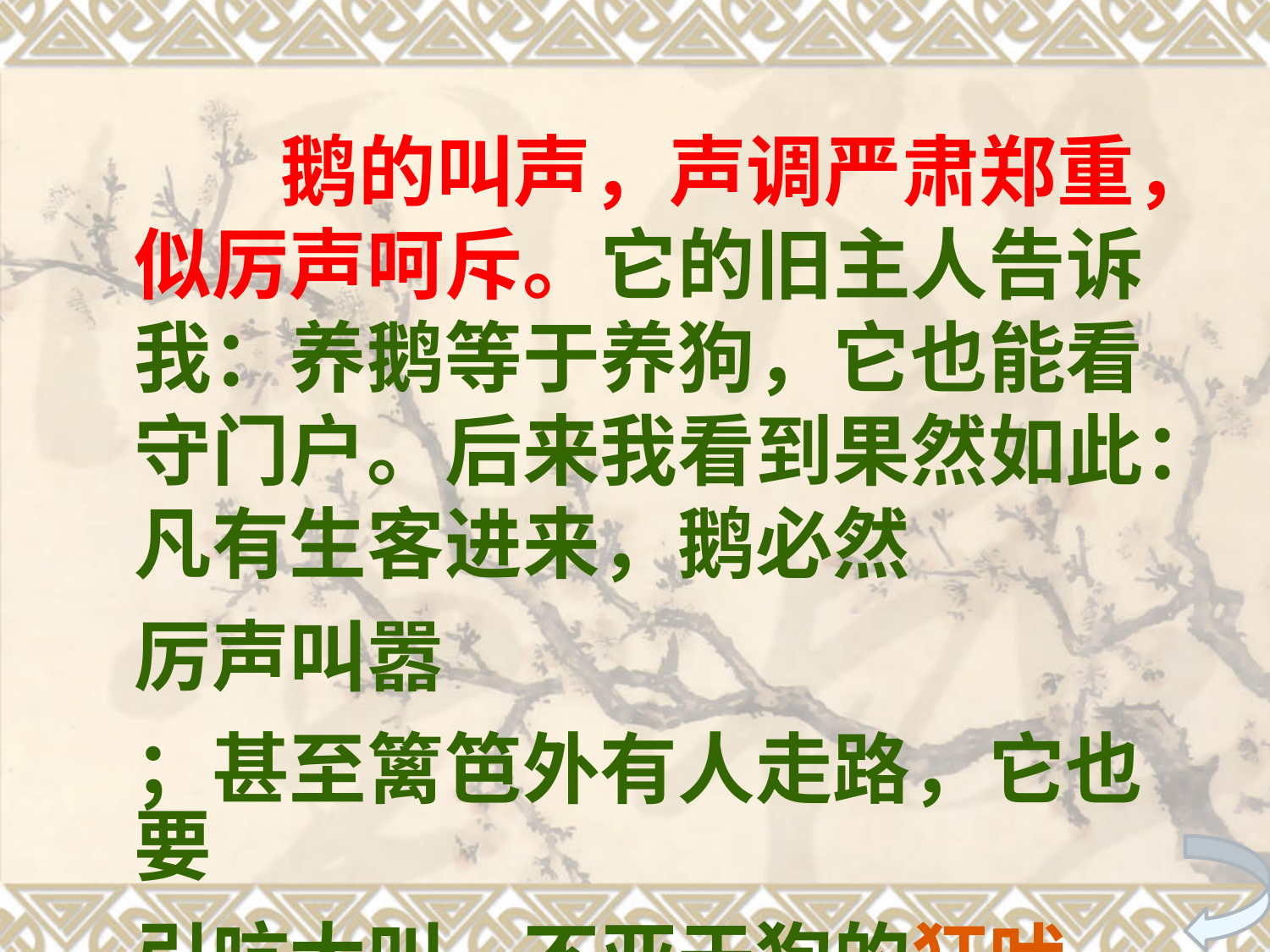

鹅的叫声，声调严肃郑重，似厉声呵斥。它的旧主人告诉我：养鹅等于养狗，它也能看守门户。后来我看到果然如此：凡有生客进来，鹅必然厉声叫嚣；甚至篱笆外有人走路，它也要引吭大叫，不亚于狗的狂吠。